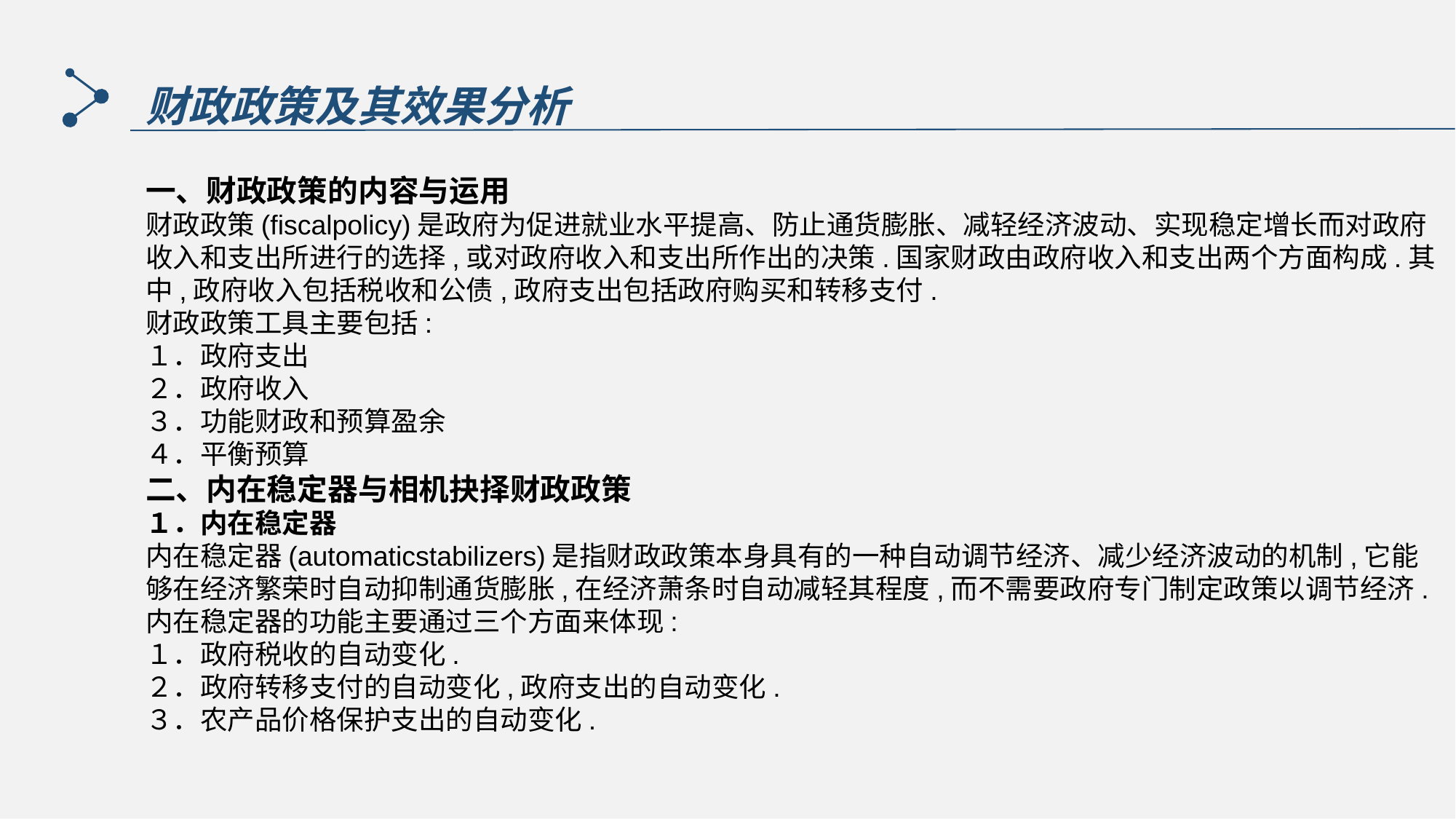

财政政策及其效果分析
一、财政政策的内容与运用
财政政策(fiscalpolicy)是政府为促进就业水平提高、防止通货膨胀、减轻经济波动、实现稳定增长而对政府收入和支出所进行的选择,或对政府收入和支出所作出的决策.国家财政由政府收入和支出两个方面构成.其中,政府收入包括税收和公债,政府支出包括政府购买和转移支付.
财政政策工具主要包括:
１．政府支出
２．政府收入
３．功能财政和预算盈余
４．平衡预算
二、内在稳定器与相机抉择财政政策
１．内在稳定器
内在稳定器(automaticstabilizers)是指财政政策本身具有的一种自动调节经济、减少经济波动的机制,它能够在经济繁荣时自动抑制通货膨胀,在经济萧条时自动减轻其程度,而不需要政府专门制定政策以调节经济.
内在稳定器的功能主要通过三个方面来体现:
１．政府税收的自动变化.
２．政府转移支付的自动变化,政府支出的自动变化.
３．农产品价格保护支出的自动变化.